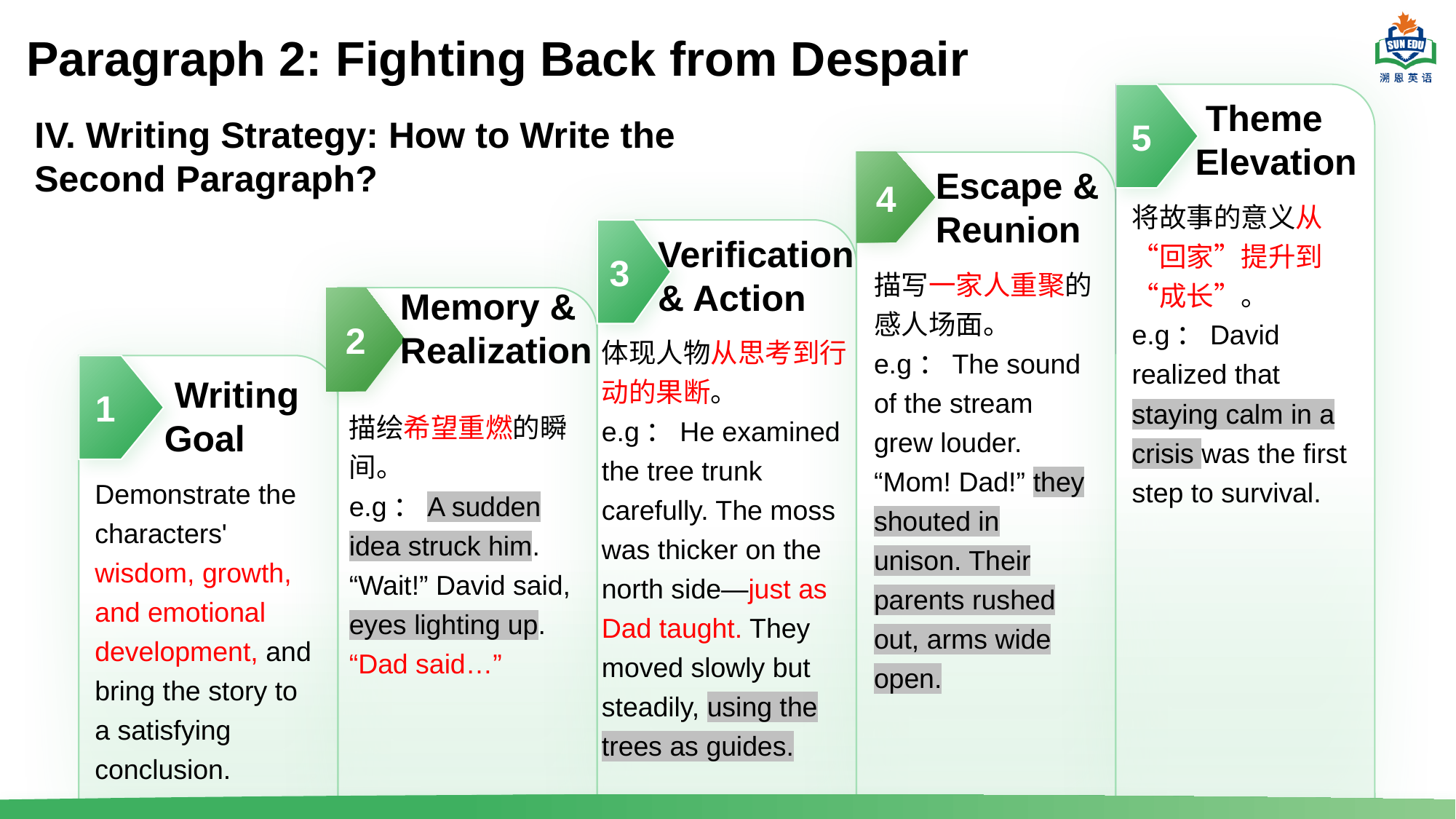

# Paragraph 2: Fighting Back from Despair
IV. Writing Strategy: How to Write the Second Paragraph?
5
 Theme Elevation
将故事的意义从“回家”提升到“成长”。
e.g：David realized that staying calm in a crisis was the first step to survival.

4
Escape & Reunion
描写一家人重聚的感人场面。
e.g：The sound of the stream grew louder. “Mom! Dad!” they shouted in unison. Their parents rushed out, arms wide open.

3
Verification & Action
体现人物从思考到行动的果断。
e.g：He examined the tree trunk carefully. The moss was thicker on the north side—just as Dad taught. They moved slowly but steadily, using the trees as guides.

Memory & Realization
2
描绘希望重燃的瞬间。
e.g：A sudden idea struck him. “Wait!” David said, eyes lighting up. “Dad said…”

1
 Writing Goal
Demonstrate the characters' wisdom, growth, and emotional development, and bring the story to a satisfying conclusion.